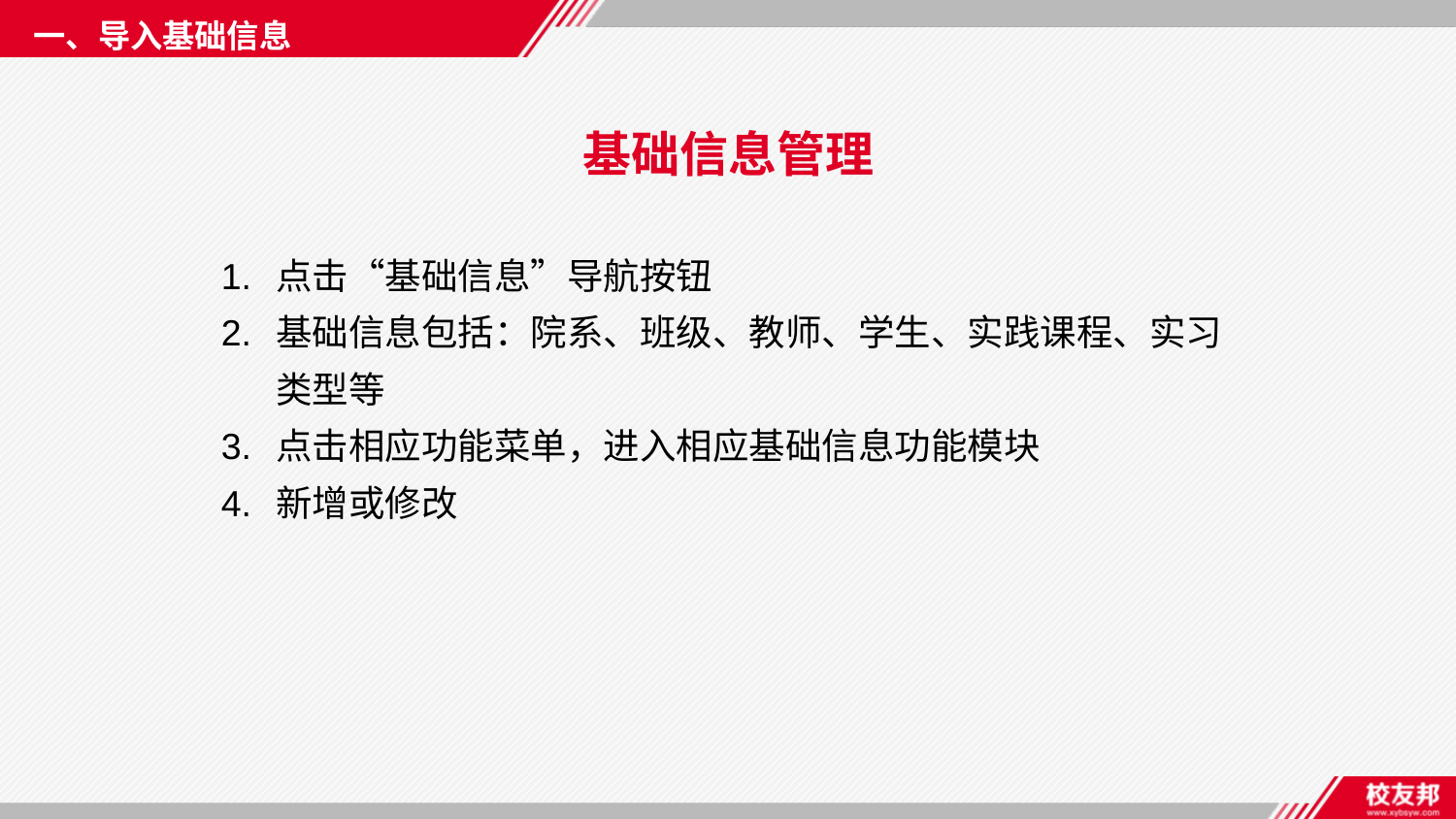

一、导入基础信息
基础信息管理

点击“基础信息”导航按钮
基础信息包括：院系、班级、教师、学生、实践课程、实习类型等
点击相应功能菜单，进入相应基础信息功能模块
新增或修改